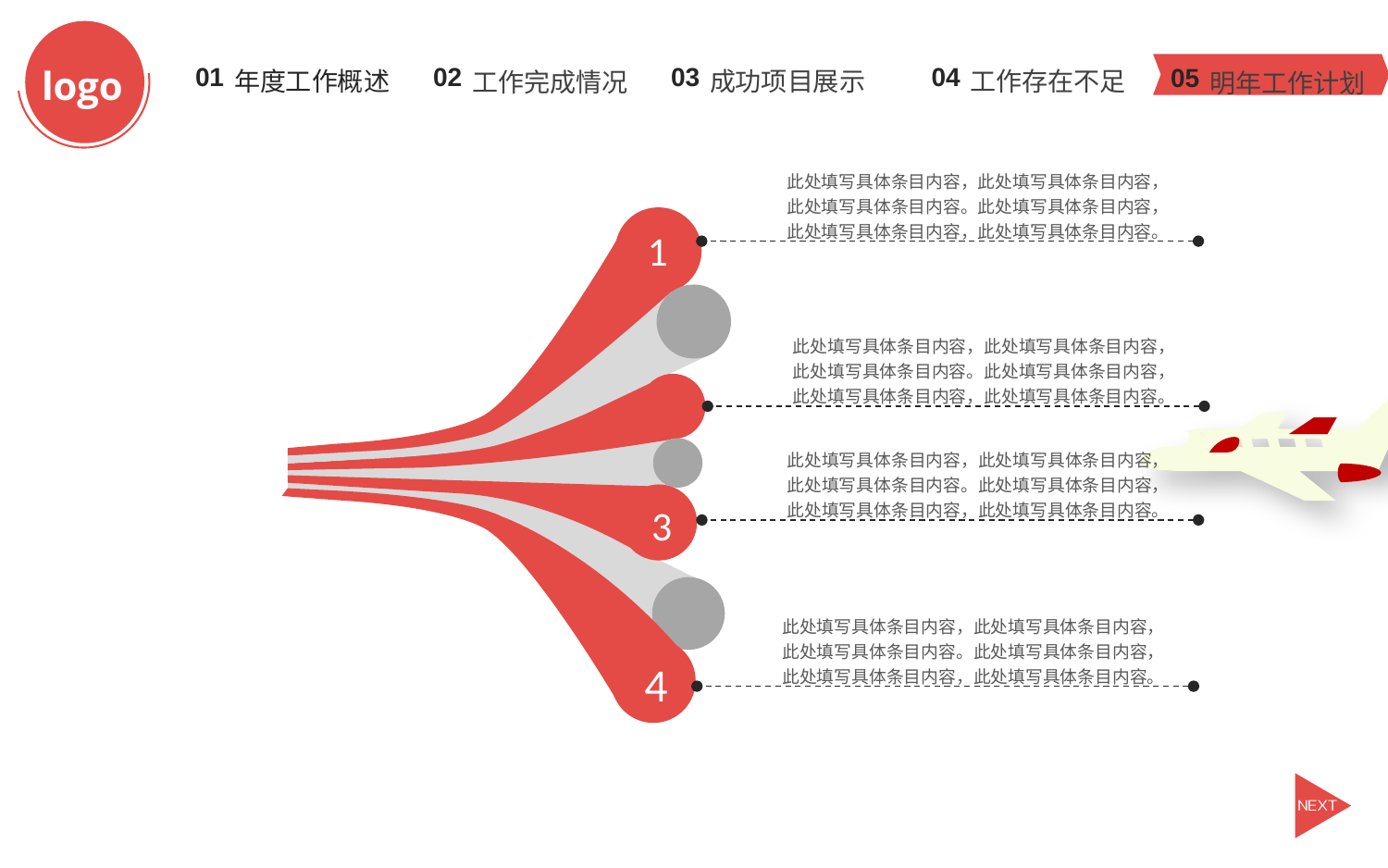

logo
成功项目展示
工作存在不足
年度工作概述
工作完成情况
明年工作计划
03
04
02
01

05
此处填写具体条目内容，此处填写具体条目内容，此处填写具体条目内容。此处填写具体条目内容，此处填写具体条目内容，此处填写具体条目内容。
 1

 2

 3

 4

此处填写具体条目内容，此处填写具体条目内容，此处填写具体条目内容。此处填写具体条目内容，此处填写具体条目内容，此处填写具体条目内容。

此处填写具体条目内容，此处填写具体条目内容，此处填写具体条目内容。此处填写具体条目内容，此处填写具体条目内容，此处填写具体条目内容。
此处填写具体条目内容，此处填写具体条目内容，此处填写具体条目内容。此处填写具体条目内容，此处填写具体条目内容，此处填写具体条目内容。